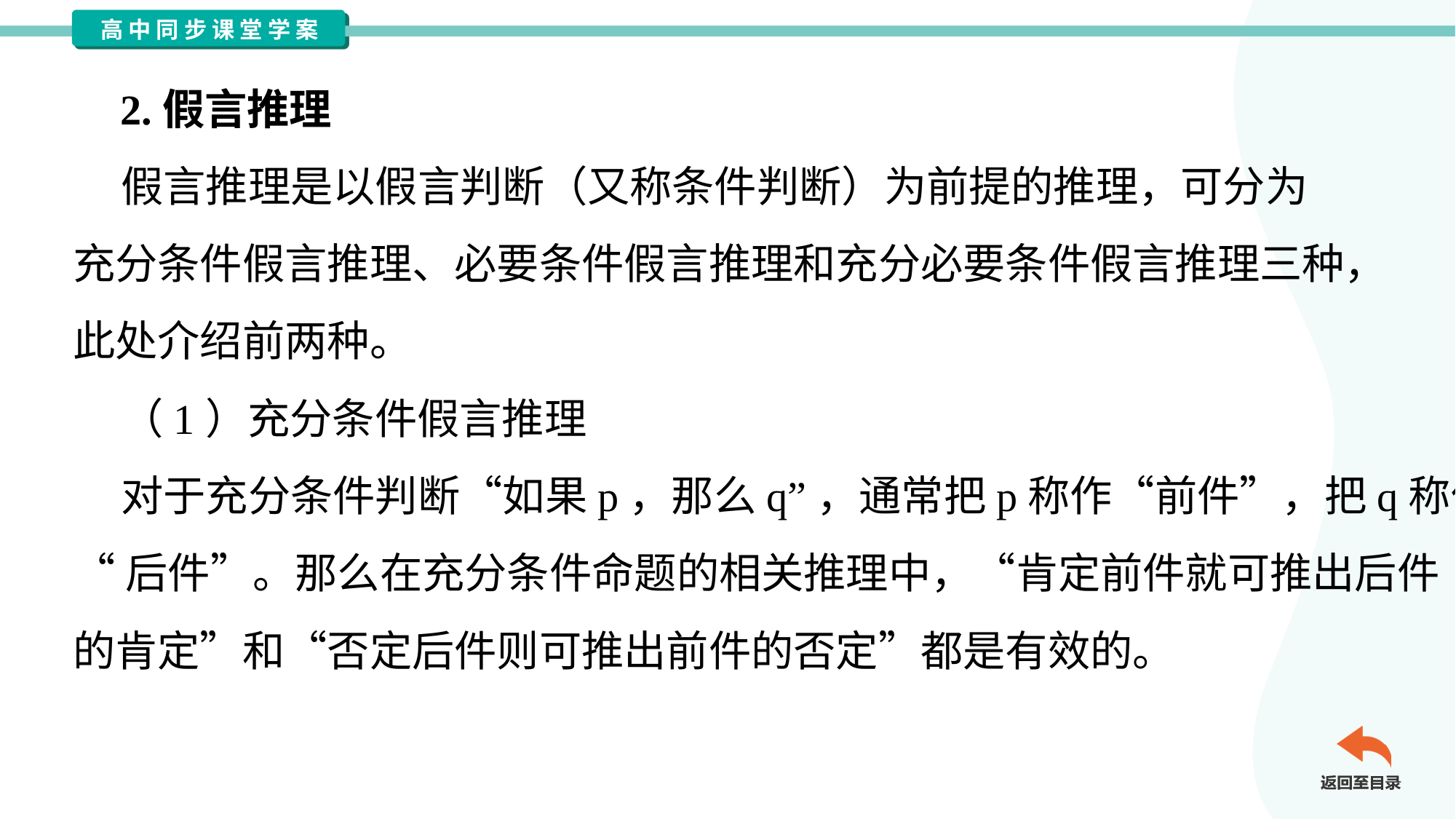

2.假言推理
    假言推理是以假言判断（又称条件判断）为前提的推理，可分为
充分条件假言推理、必要条件假言推理和充分必要条件假言推理三种，
此处介绍前两种。
    （1）充分条件假言推理
    对于充分条件判断“如果p，那么q”，通常把p称作“前件”，把q称作
“后件”。那么在充分条件命题的相关推理中，“肯定前件就可推出后件
的肯定”和“否定后件则可推出前件的否定”都是有效的。